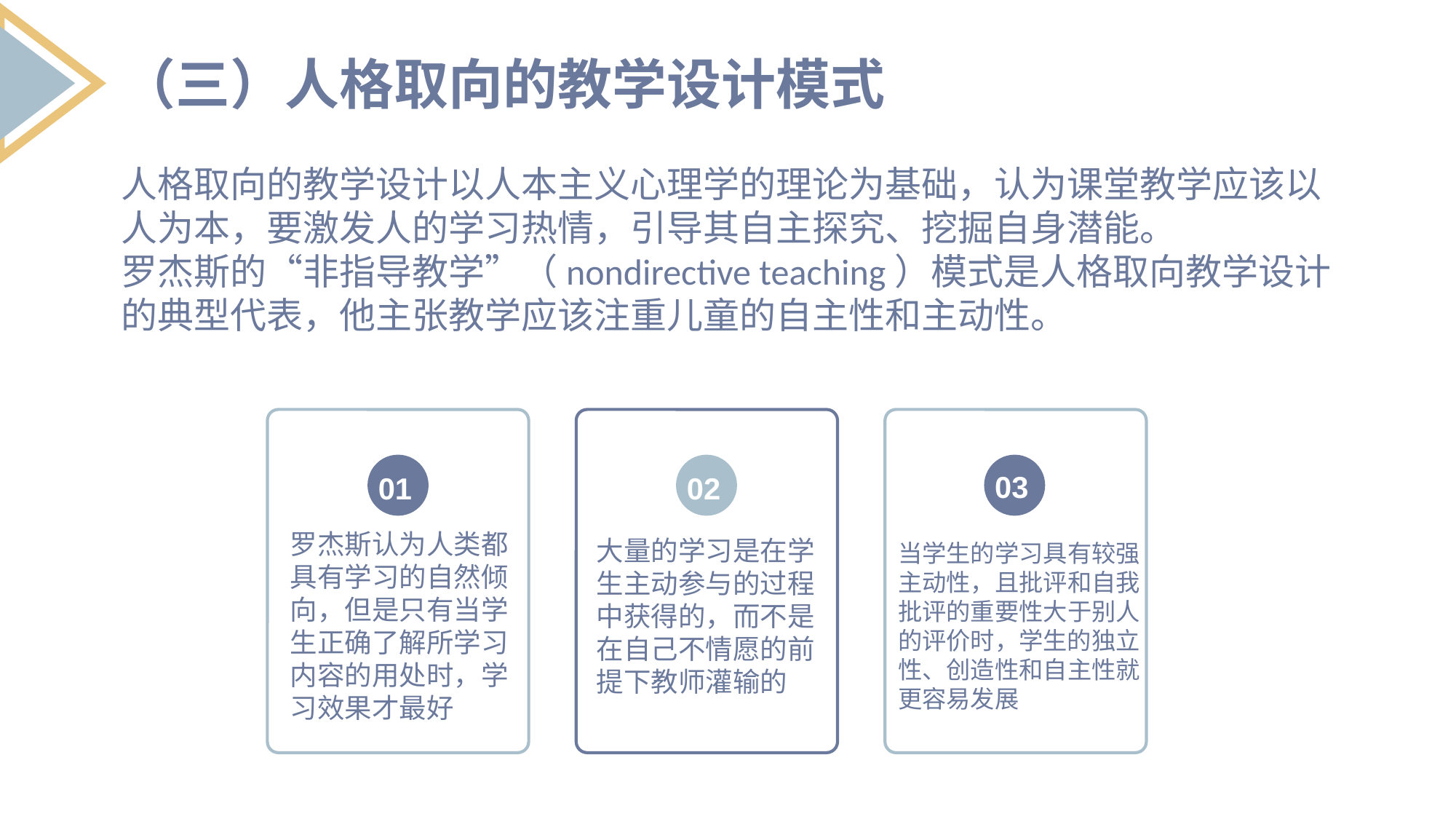

（三）人格取向的教学设计模式

人格取向的教学设计以人本主义心理学的理论为基础，认为课堂教学应该以人为本，要激发人的学习热情，引导其自主探究、挖掘自身潜能。
罗杰斯的“非指导教学”（nondirective teaching）模式是人格取向教学设计的典型代表，他主张教学应该注重儿童的自主性和主动性。

01

02

03
罗杰斯认为人类都具有学习的自然倾向，但是只有当学生正确了解所学习内容的用处时，学习效果才最好
大量的学习是在学生主动参与的过程中获得的，而不是在自己不情愿的前提下教师灌输的
当学生的学习具有较强主动性，且批评和自我批评的重要性大于别人的评价时，学生的独立性、创造性和自主性就更容易发展